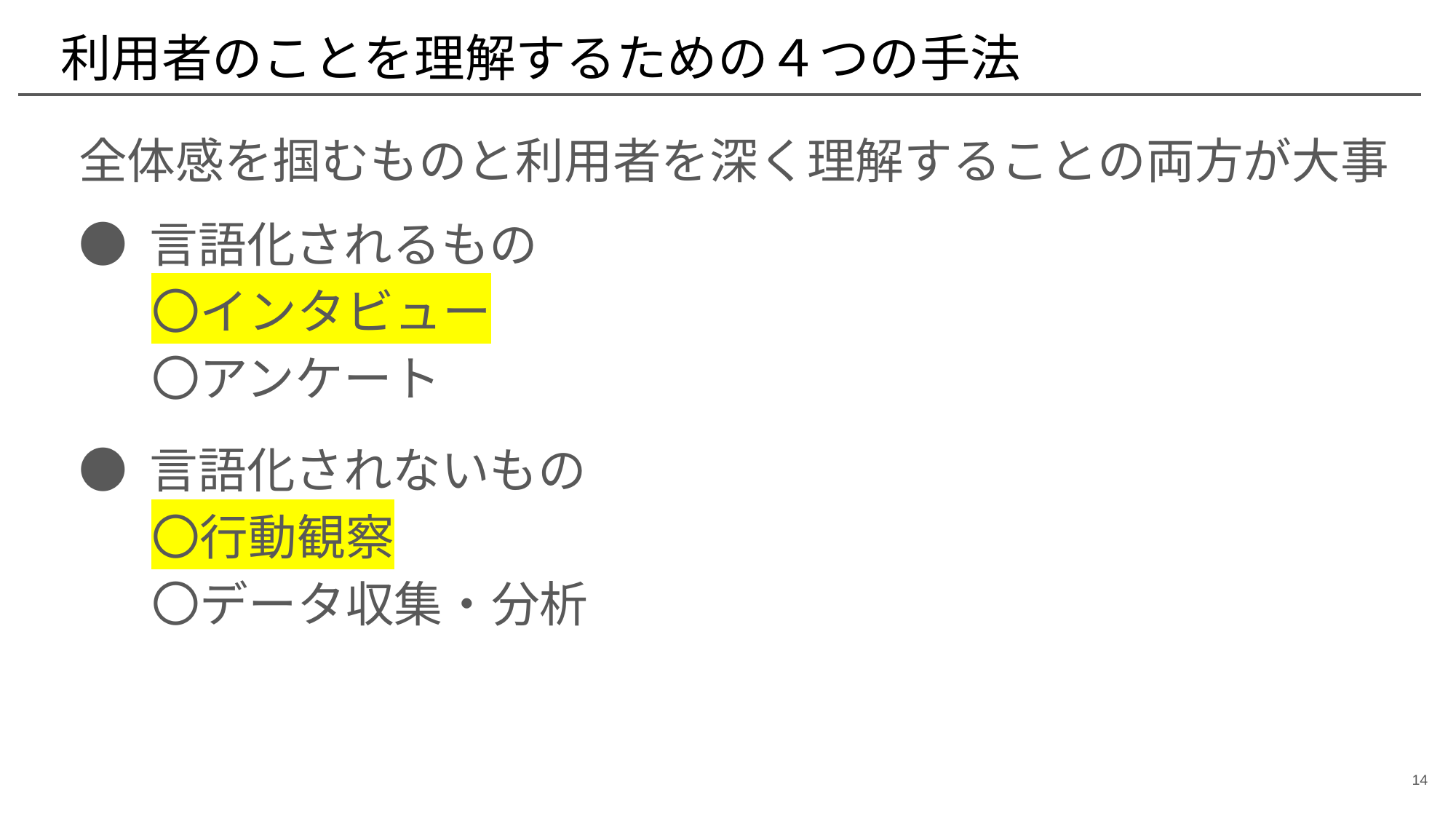

# 利用者のことを理解するための４つの手法
全体感を掴むものと利用者を深く理解することの両方が大事

● 言語化されるもの
〇インタビュー
〇アンケート

● 言語化されないもの
〇行動観察
〇データ収集・分析

14